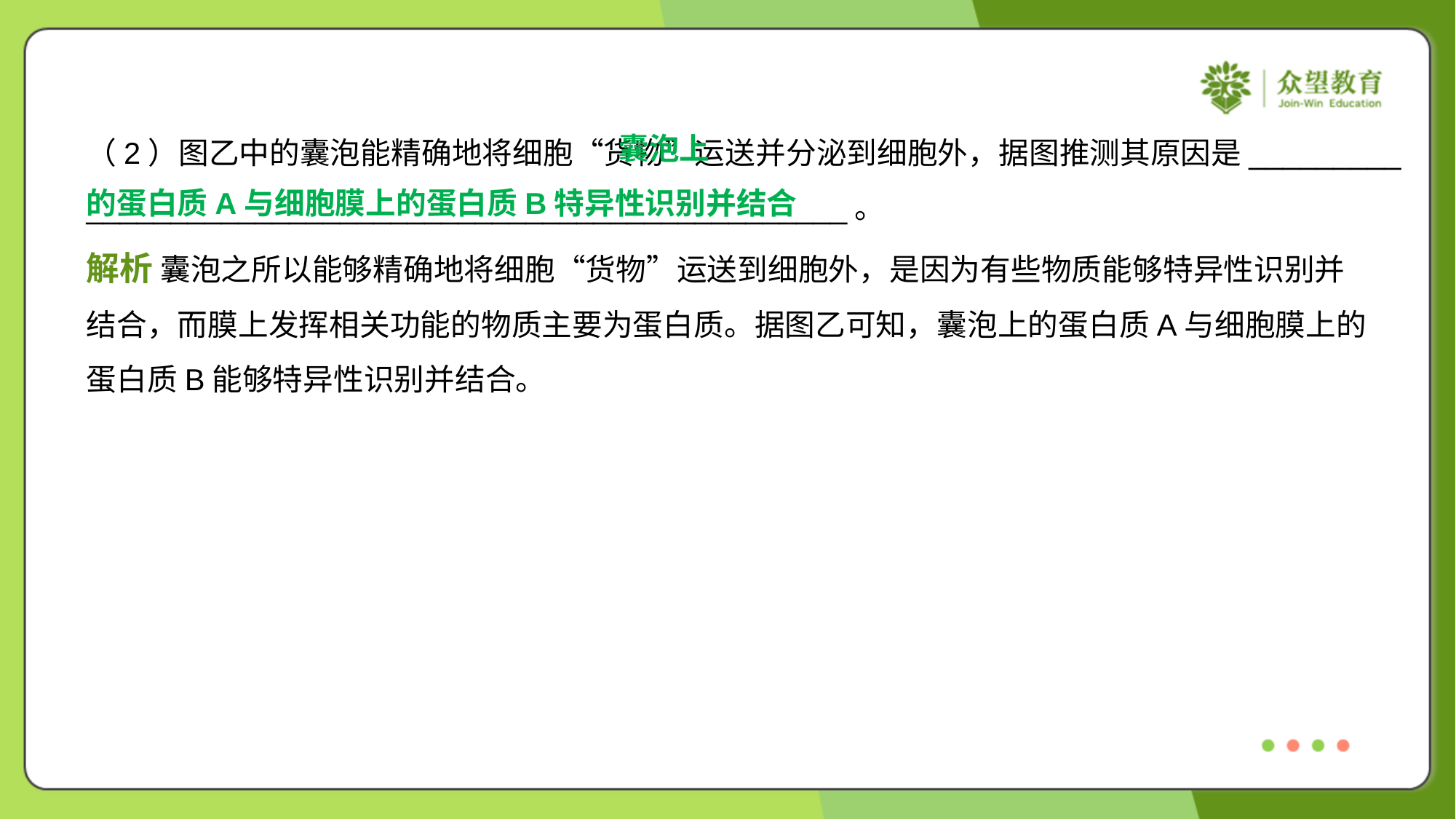

囊泡上
的蛋白质A与细胞膜上的蛋白质B特异性识别并结合
（2）图乙中的囊泡能精确地将细胞“货物”运送并分泌到细胞外，据图推测其原因是_________
_____________________________________________。
解析 囊泡之所以能够精确地将细胞“货物”运送到细胞外，是因为有些物质能够特异性识别并
结合，而膜上发挥相关功能的物质主要为蛋白质。据图乙可知，囊泡上的蛋白质A与细胞膜上的
蛋白质B能够特异性识别并结合。